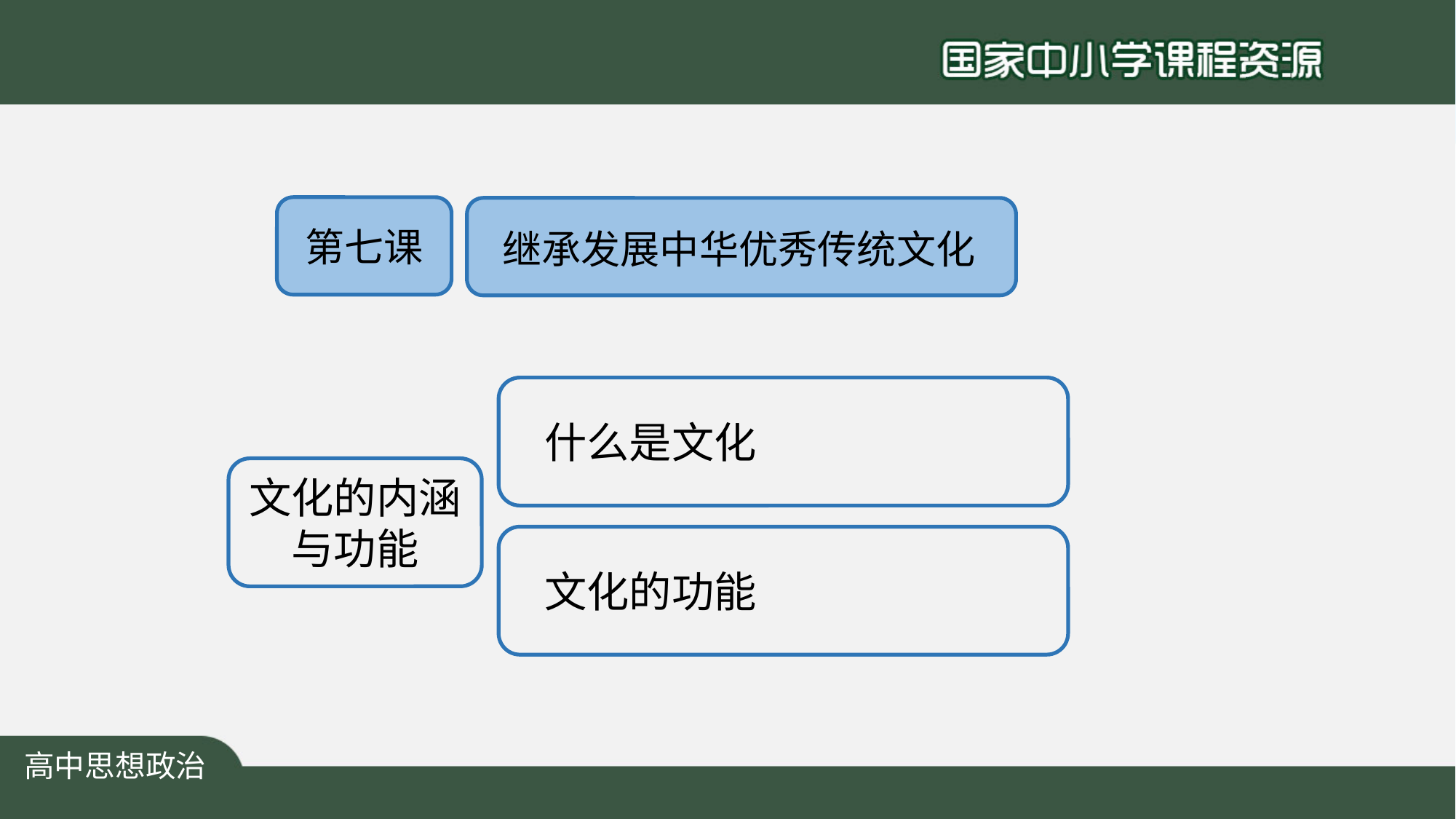

第七课
 继承发展中华优秀传统文化
  什么是文化
文化的内涵与功能
  文化的功能